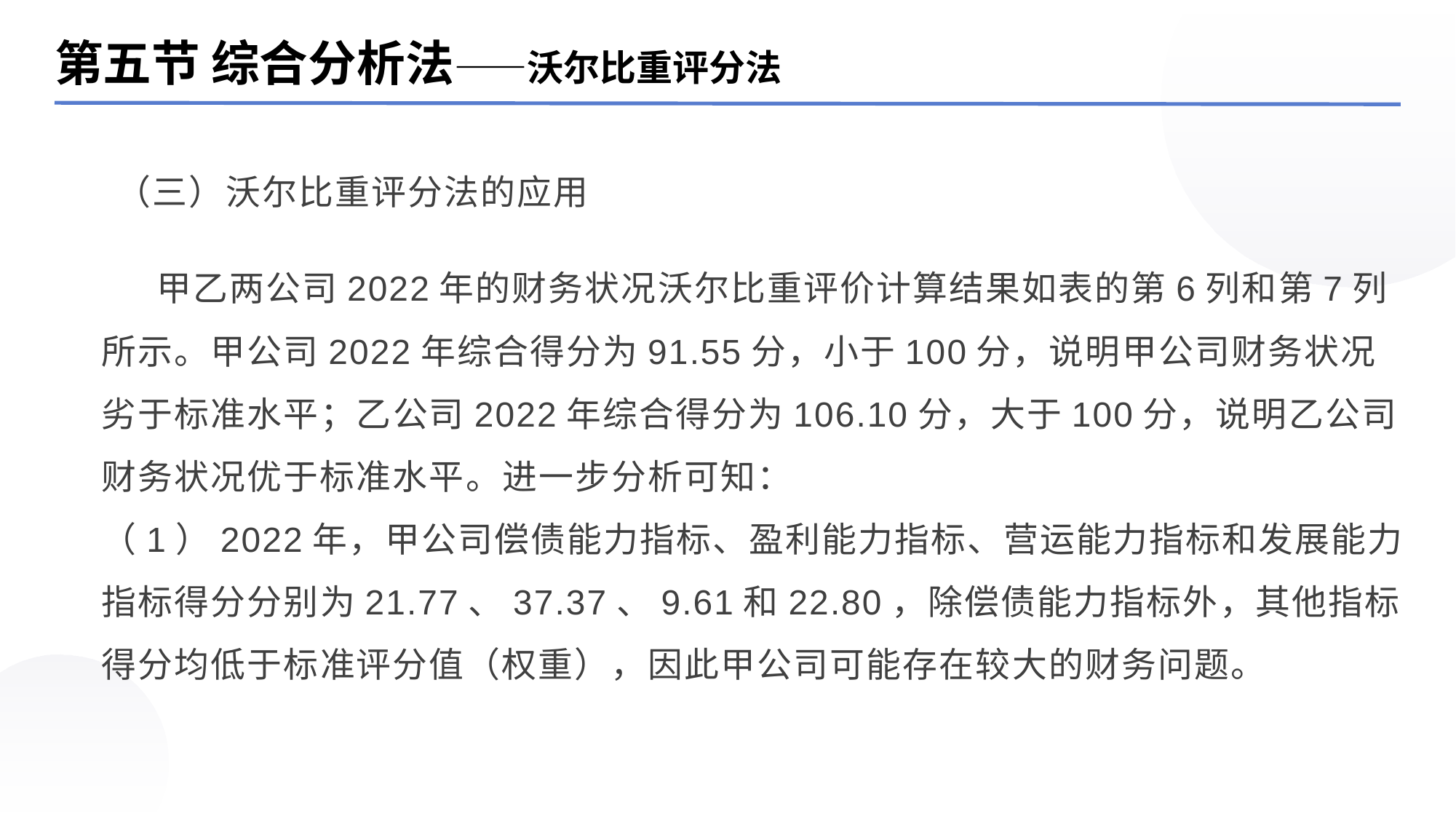

第五节 综合分析法——沃尔比重评分法
（三）沃尔比重评分法的应用
     甲乙两公司2022年的财务状况沃尔比重评价计算结果如表的第6列和第7列所示。甲公司2022年综合得分为91.55分，小于100分，说明甲公司财务状况劣于标准水平；乙公司2022年综合得分为106.10分，大于100分，说明乙公司财务状况优于标准水平。进一步分析可知：
（1）2022年，甲公司偿债能力指标、盈利能力指标、营运能力指标和发展能力指标得分分别为21.77、37.37、9.61和22.80，除偿债能力指标外，其他指标得分均低于标准评分值（权重），因此甲公司可能存在较大的财务问题。

107